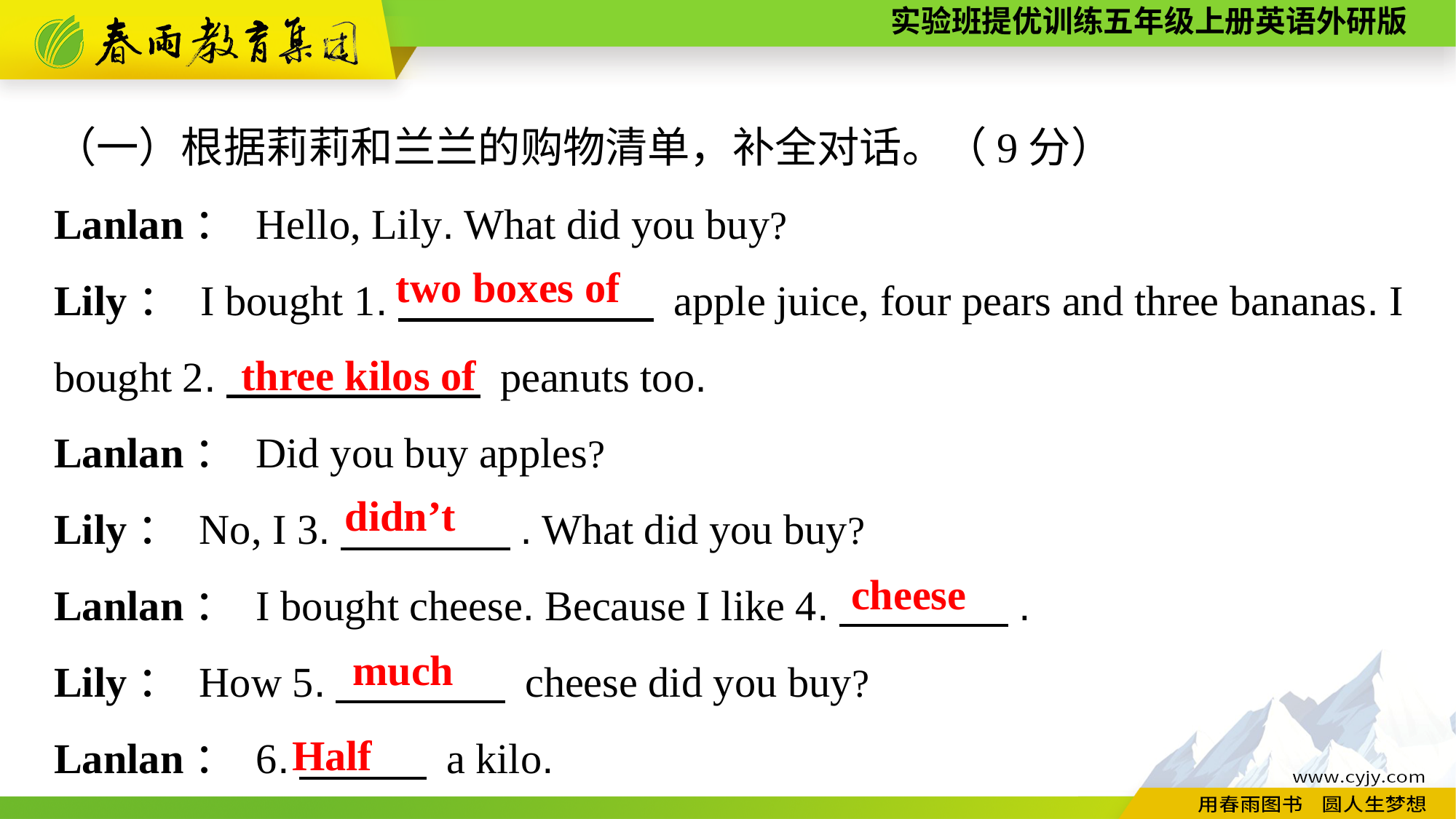

（一）根据莉莉和兰兰的购物清单，补全对话。（9分）
Lanlan： Hello, Lily. What did you buy?
Lily： I bought 1.　　　　　　 apple juice, four pears and three bananas. I bought 2.　　　　　　 peanuts too.
Lanlan： Did you buy apples?
Lily： No, I 3.　　　　. What did you buy?
Lanlan： I bought cheese. Because I like 4.　　　　.
Lily： How 5.　　　　 cheese did you buy?
Lanlan： 6.　　　 a kilo.
two boxes of
three kilos of
didn’t
cheese
much
Half